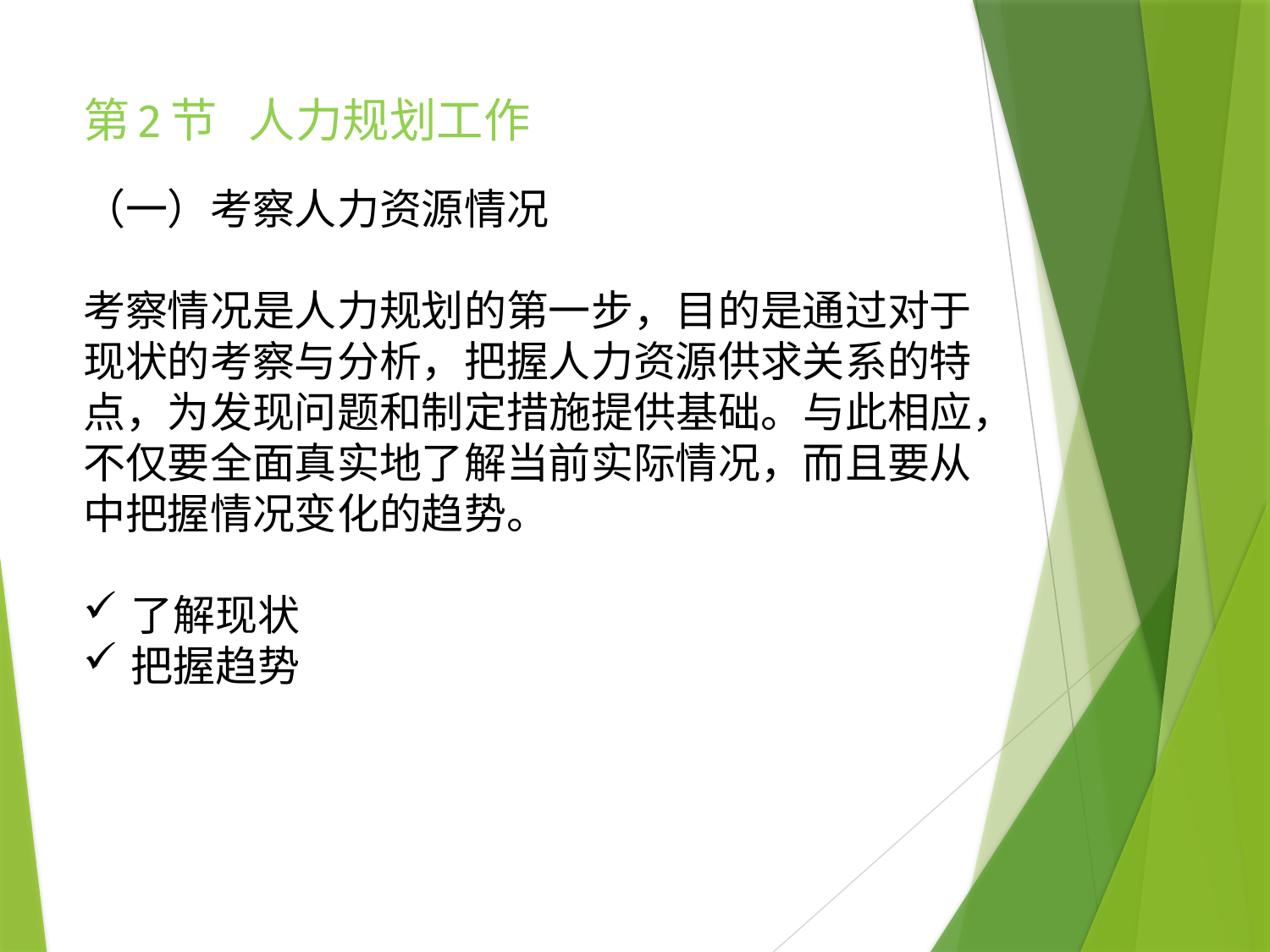

# 第2节   人力规划工作
（一）考察人力资源情况

考察情况是人力规划的第一步，目的是通过对于现状的考察与分析，把握人力资源供求关系的特点，为发现问题和制定措施提供基础。与此相应，不仅要全面真实地了解当前实际情况，而且要从中把握情况变化的趋势。

了解现状
把握趋势